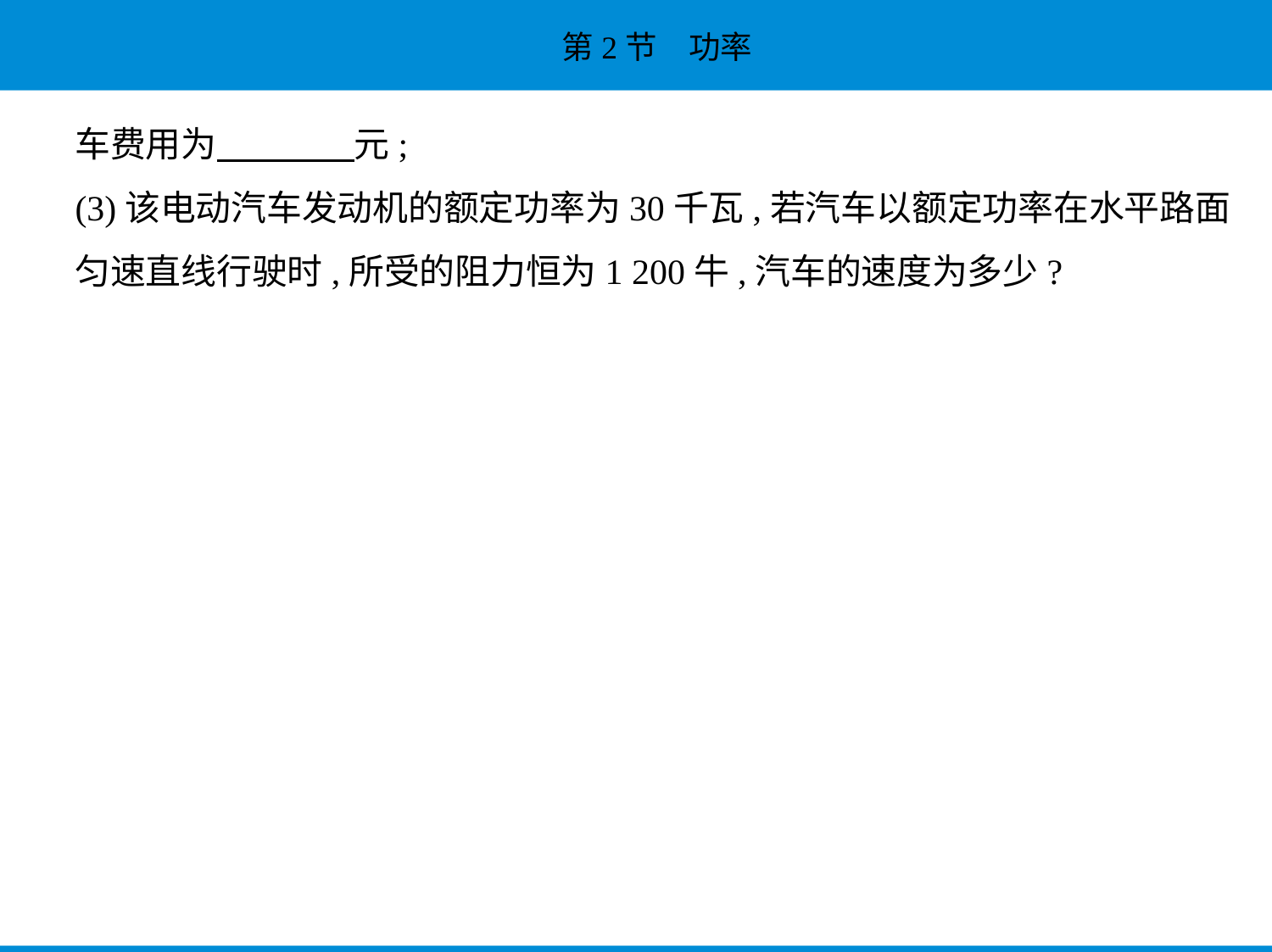

车费用为　　　    元;
(3)该电动汽车发动机的额定功率为30千瓦,若汽车以额定功率在水平路面
匀速直线行驶时,所受的阻力恒为1 200牛,汽车的速度为多少?